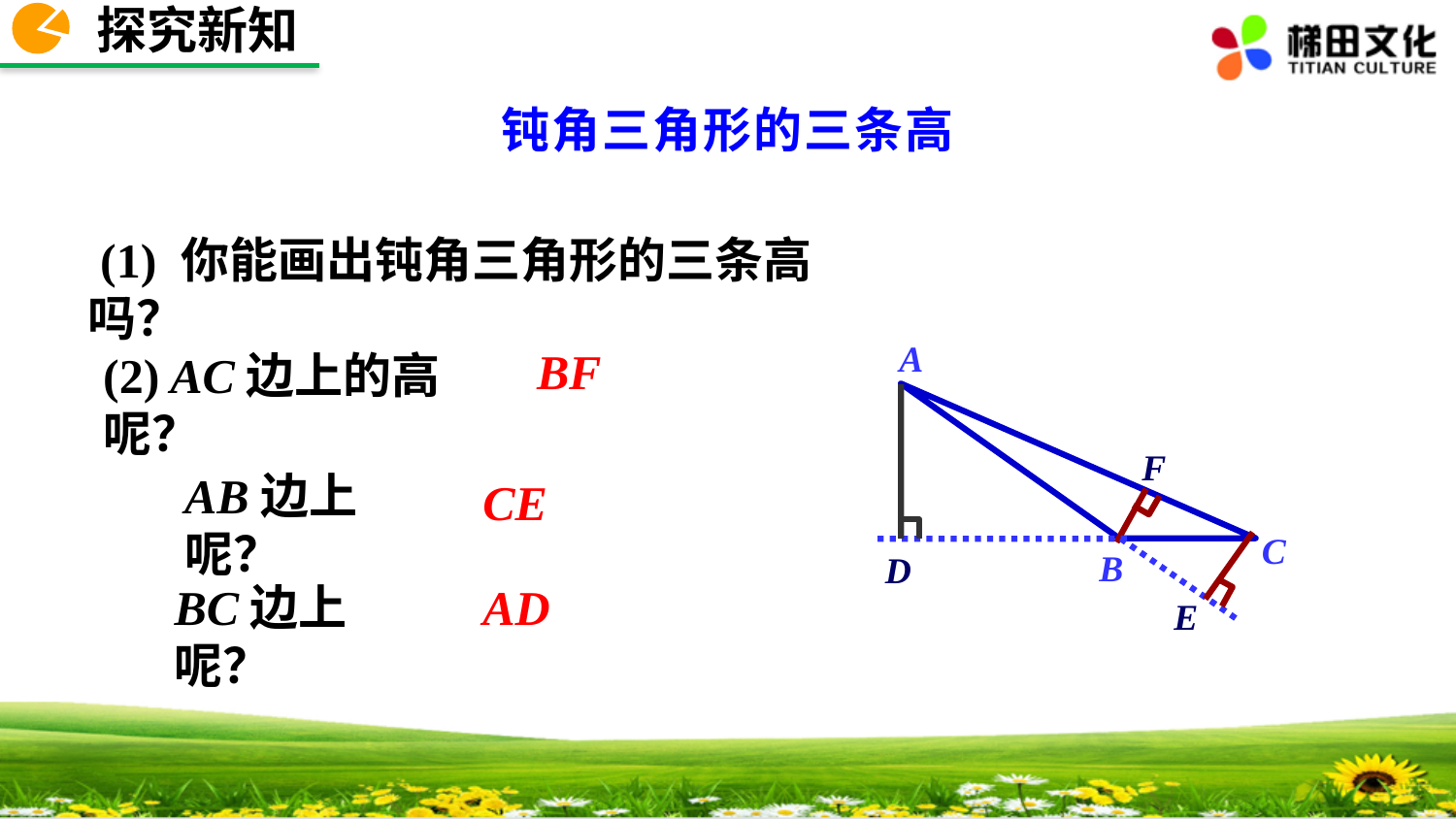

探究新知

钝角三角形的三条高
 (1) 你能画出钝角三角形的三条高吗？
A

C
B
BF
(2) AC边上的高呢？
AB边上呢？
BC边上呢？

F
CE

D
AD
E